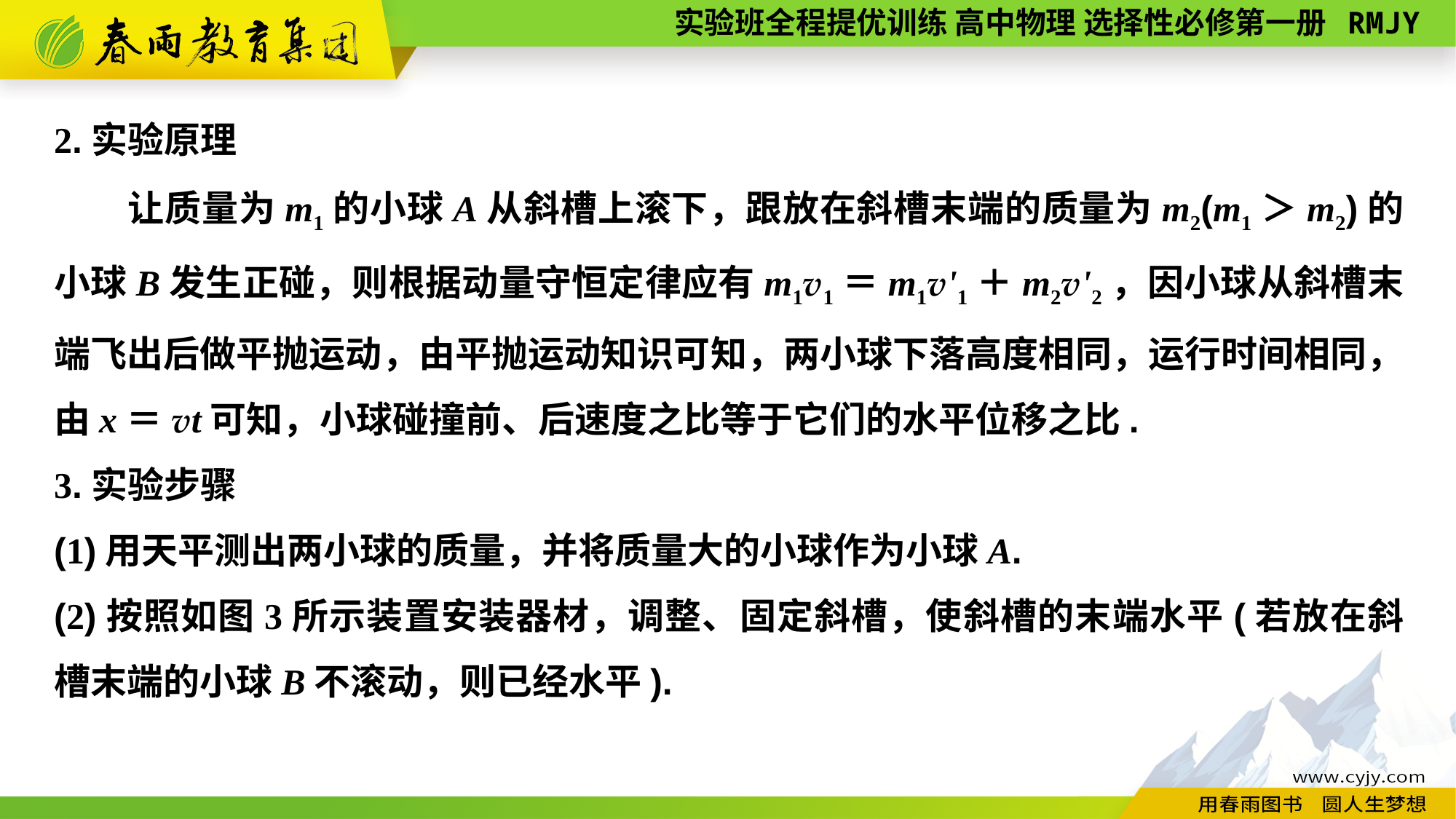

2.实验原理
　　让质量为m1的小球A从斜槽上滚下，跟放在斜槽末端的质量为m2(m1＞m2)的小球B发生正碰，则根据动量守恒定律应有m1v1＝m1v'1＋m2v'2，因小球从斜槽末端飞出后做平抛运动，由平抛运动知识可知，两小球下落高度相同，运行时间相同，由x＝vt可知，小球碰撞前、后速度之比等于它们的水平位移之比.
3.实验步骤
(1)用天平测出两小球的质量，并将质量大的小球作为小球A.
(2)按照如图3所示装置安装器材，调整、固定斜槽，使斜槽的末端水平(若放在斜槽末端的小球B不滚动，则已经水平).